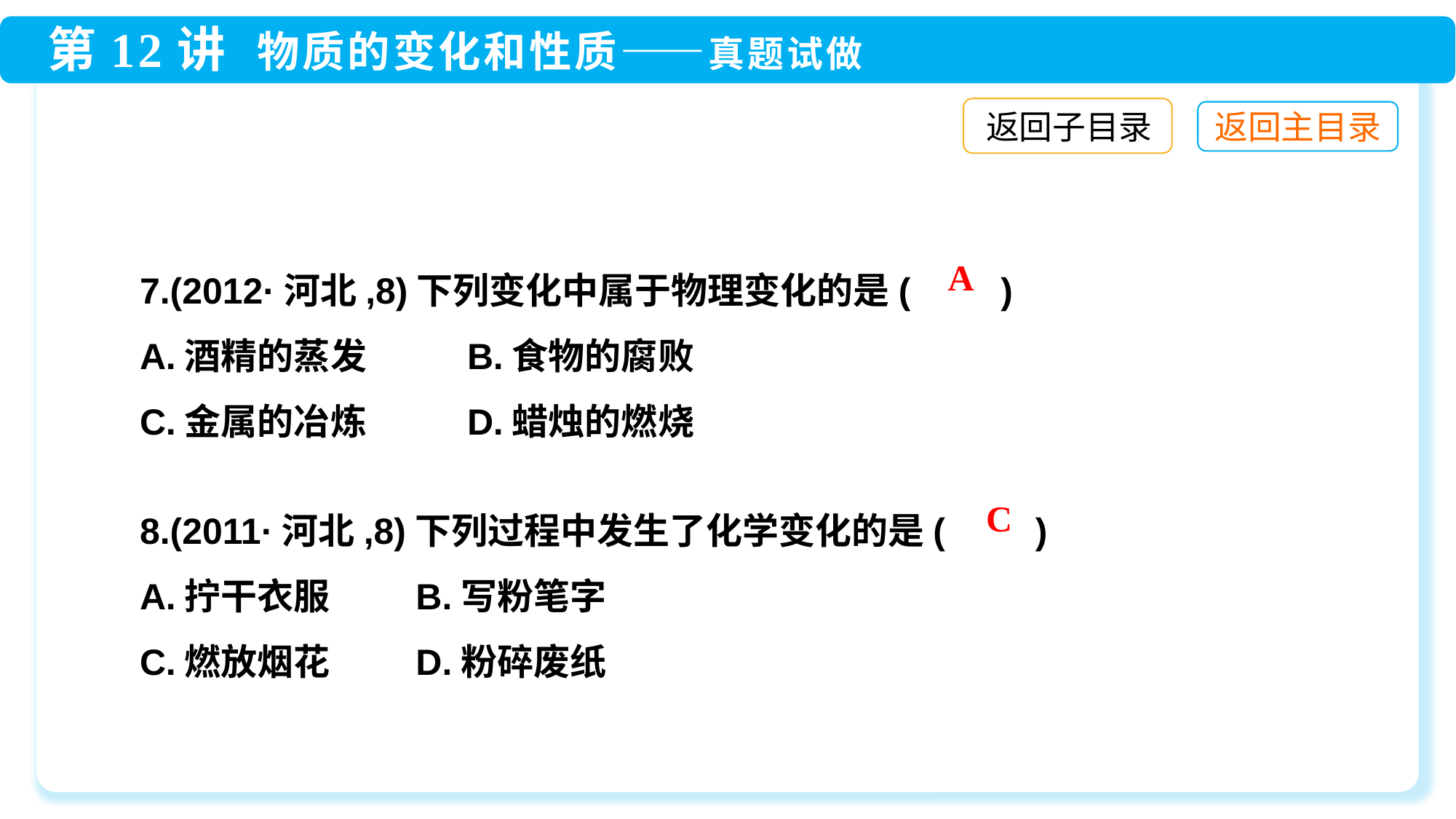

返回子目录

7.(2012·河北,8)下列变化中属于物理变化的是(　　)
A.酒精的蒸发	B.食物的腐败
C.金属的冶炼	D.蜡烛的燃烧
A
8.(2011·河北,8)下列过程中发生了化学变化的是(　　)
A.拧干衣服	      B.写粉笔字
C.燃放烟花	      D.粉碎废纸
C